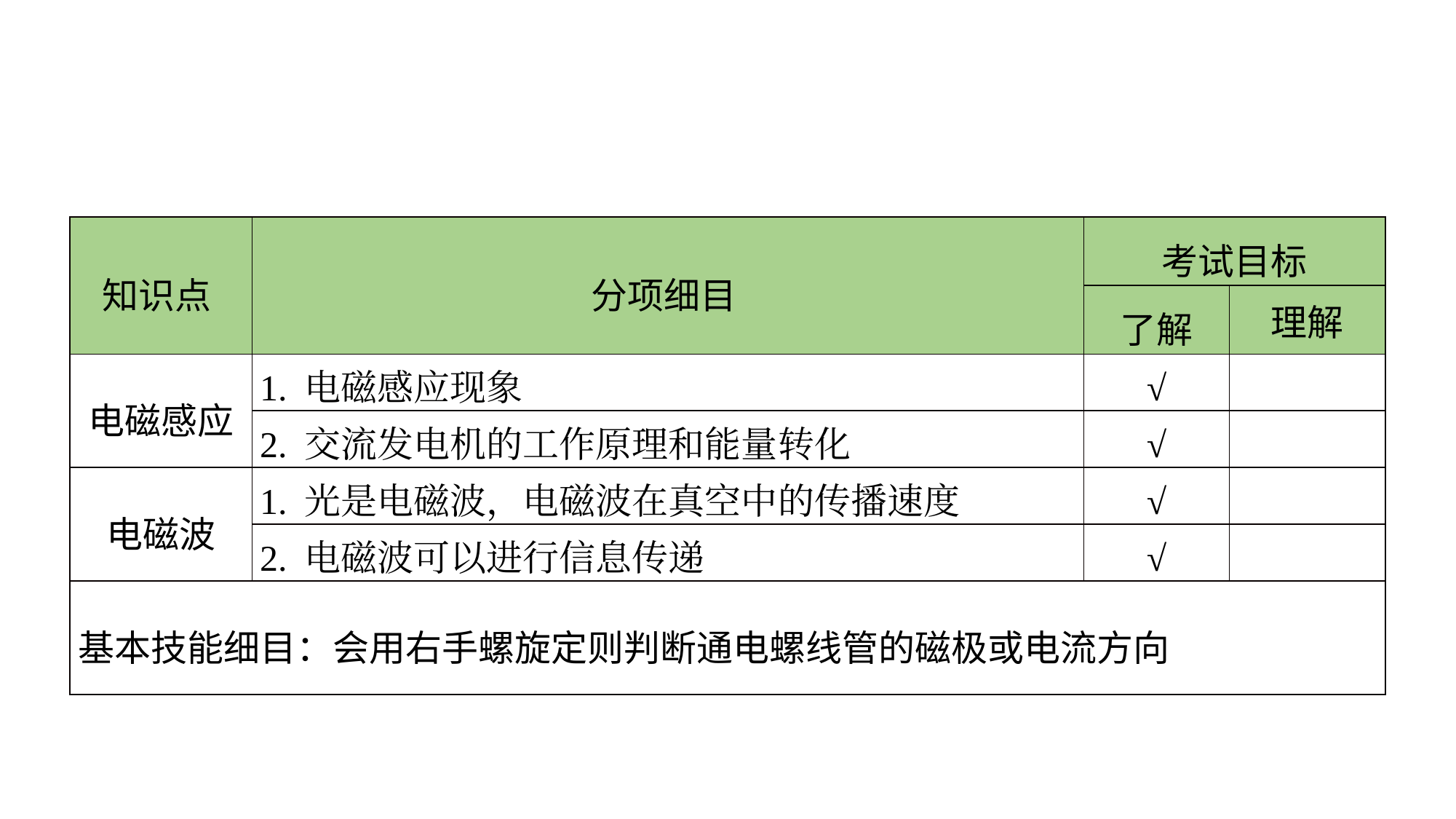

| 知识点 | 分项细目 | 考试目标 |  |
| --- | --- | --- | --- |
|  |  | 了解 | 理解 |
| 电磁感应 | 1. 电磁感应现象 | √ |  |
|  | 2. 交流发电机的工作原理和能量转化 | √ |  |
| 电磁波 | 1. 光是电磁波，电磁波在真空中的传播速度 | √ |  |
|  | 2. 电磁波可以进行信息传递 | √ |  |
| 基本技能细目：会用右手螺旋定则判断通电螺线管的磁极或电流方向 |  |  |  |